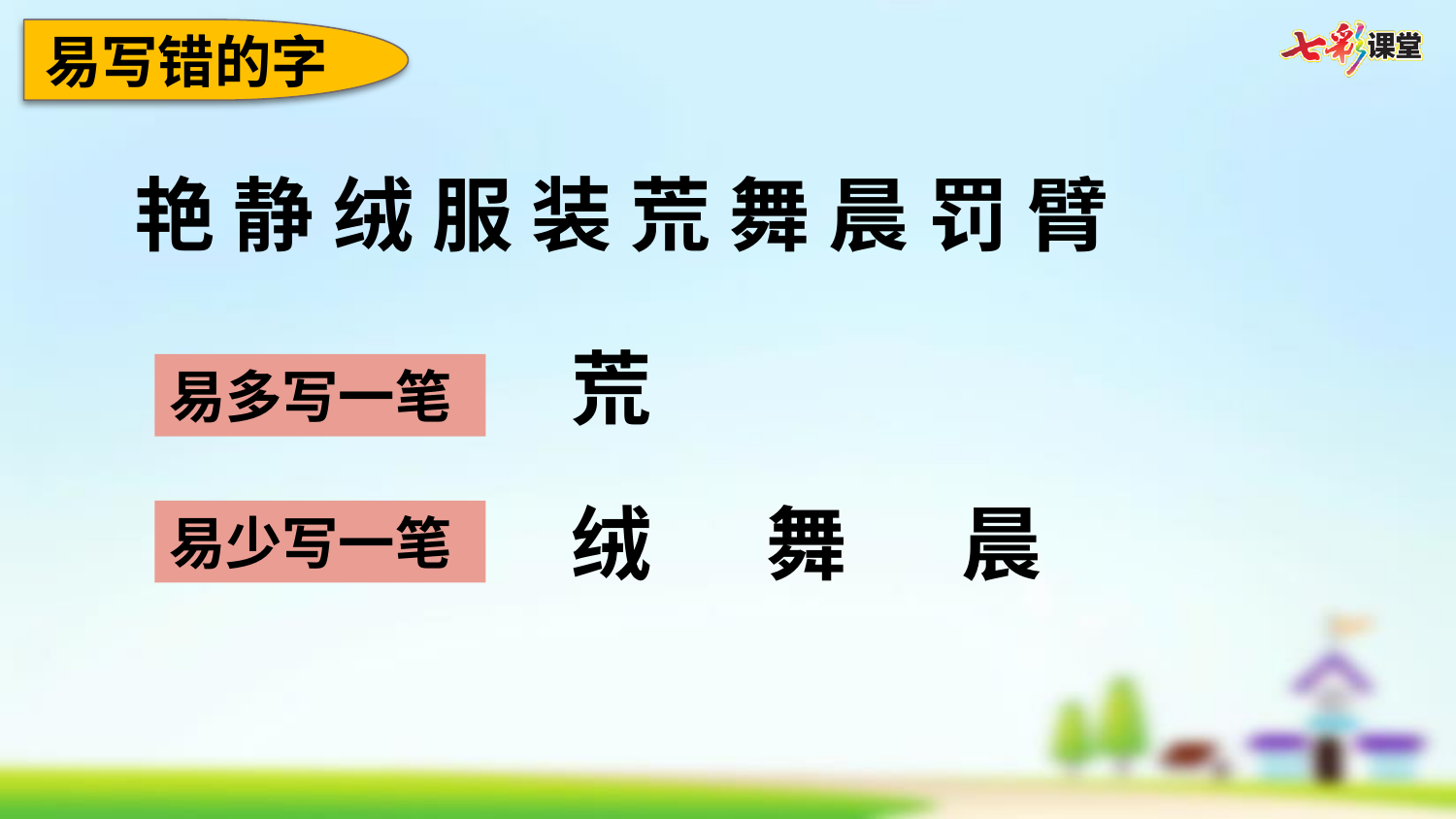

易写错的字
艳 静 绒 服 装 荒 舞 晨 罚 臂
荒
易多写一笔
绒
舞
晨
易少写一笔